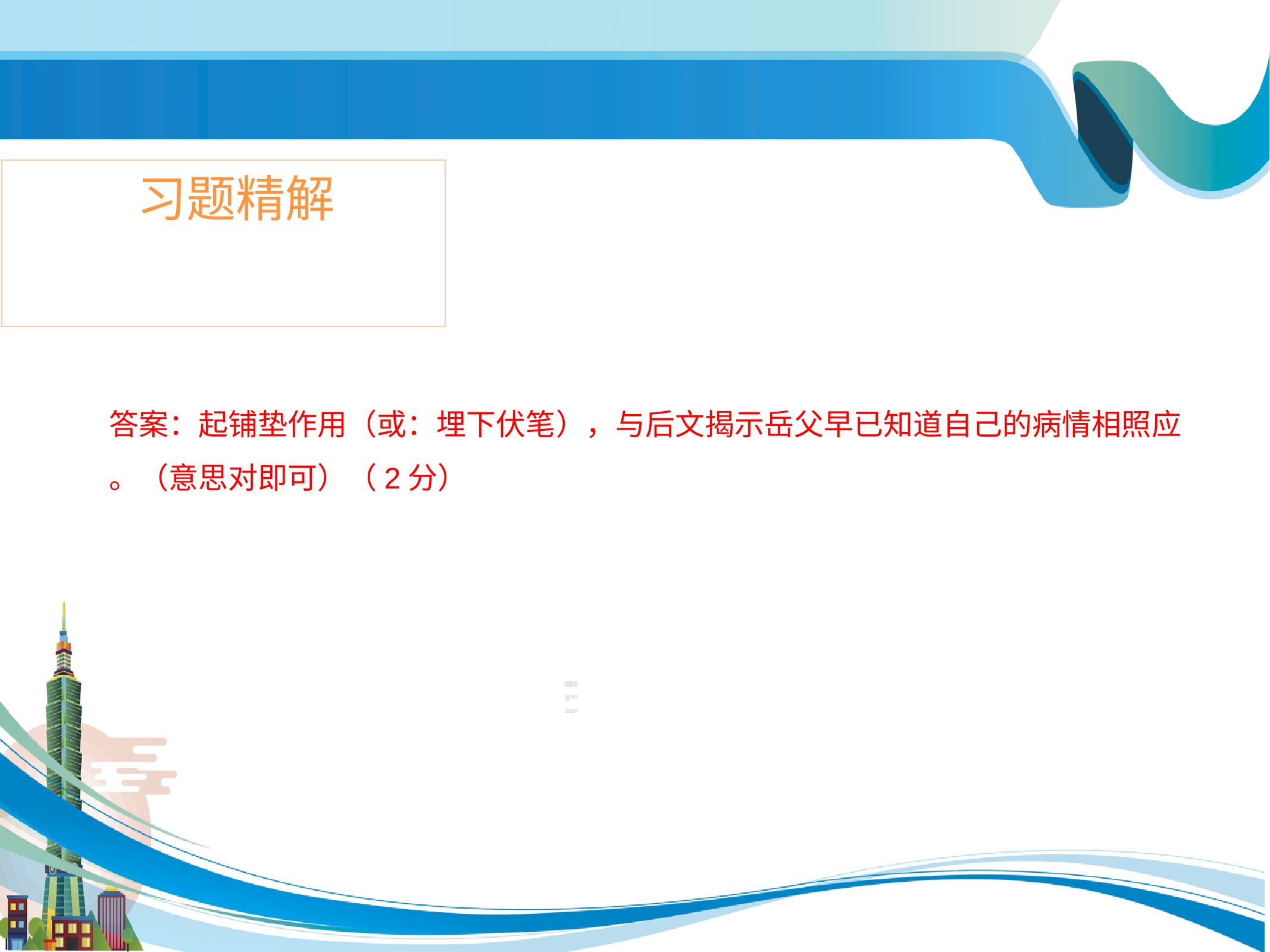

# 习题精解
答案：起铺垫作用（或：埋下伏笔），与后文揭示岳父早已知道自己的病情相照应
。（意思对即可）（2分）